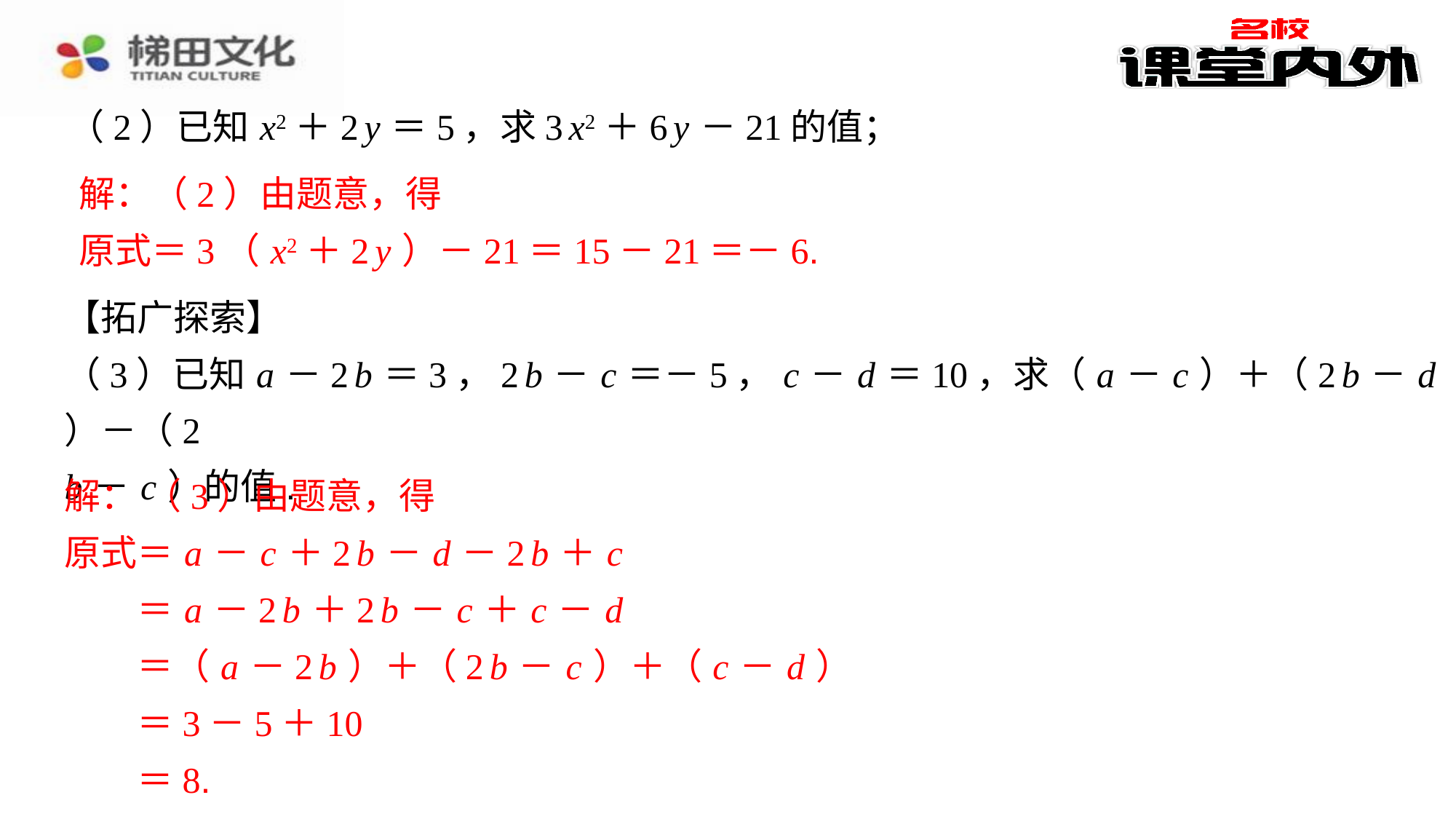

（2）已知 x2＋2 y ＝5，求3 x2＋6 y －21的值；
解：（2）由题意，得
原式＝3（ x2＋2 y ）－21＝15－21＝－6.
【拓广探索】
（3）已知 a －2 b ＝3，2 b － c ＝－5， c － d ＝10，求（ a － c ）＋（2 b － d ）－（2
b － c ）的值.
解：（2）由题意，得
原式＝3（ x2＋2 y ）－21＝15－21＝－6.
（3）由题意，得
原式＝ a － c ＋2 b － d －2 b ＋ c
＝ a －2 b ＋2 b － c ＋ c － d
＝（ a －2 b ）＋（2 b － c ）＋（ c － d ）
＝3－5＋10
＝8.
解： （3）由题意，得
原式＝ a － c ＋2 b － d －2 b ＋ c
＝ a －2 b ＋2 b － c ＋ c － d
＝（ a －2 b ）＋（2 b － c ）＋（ c － d ）
＝3－5＋10
＝8.